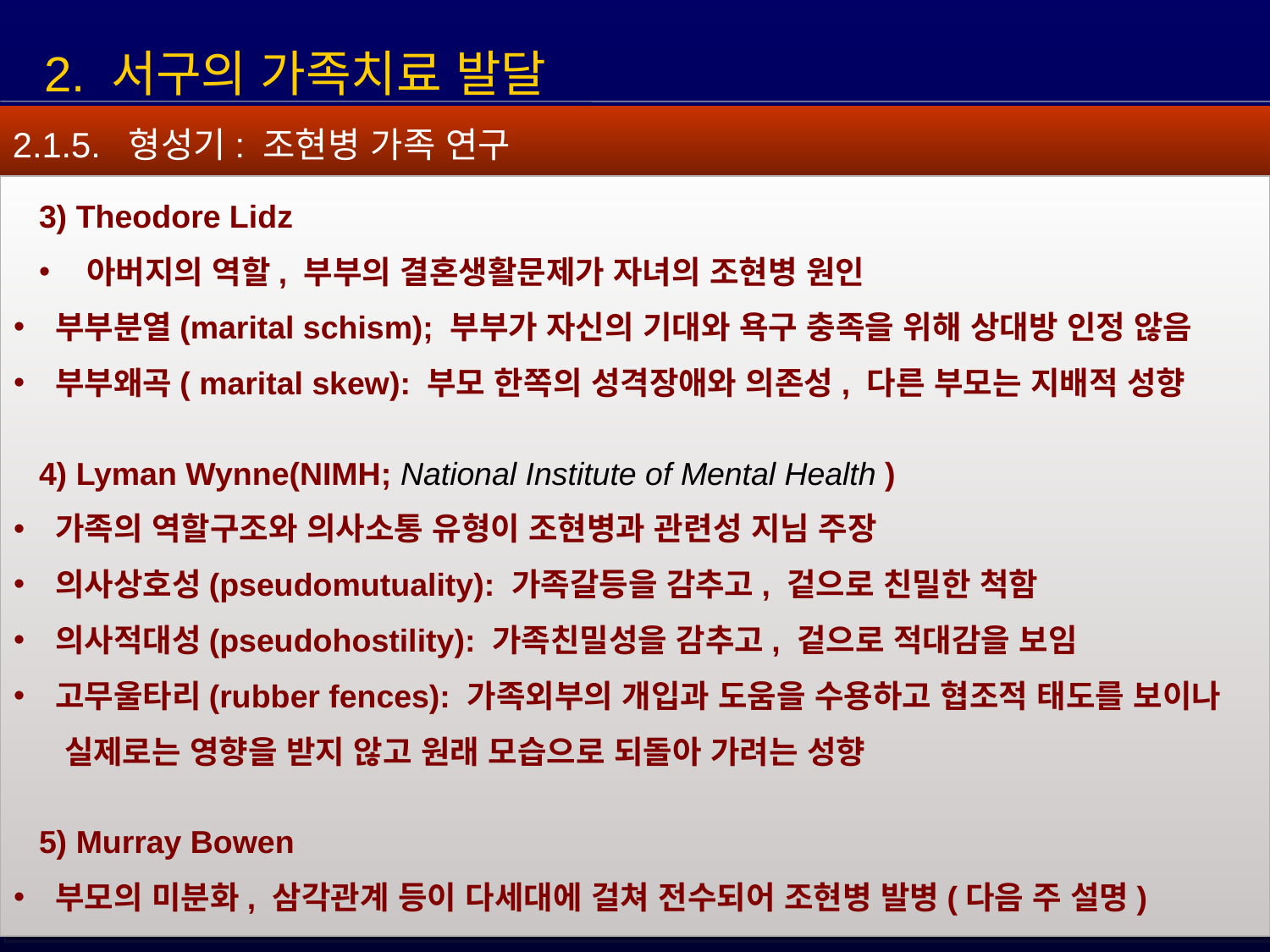

2. 서구의 가족치료 발달

2.1.5.  형성기: 조현병 가족 연구
3) Theodore Lidz
아버지의 역할, 부부의 결혼생활문제가 자녀의 조현병 원인
 부부분열(marital schism); 부부가 자신의 기대와 욕구 충족을 위해 상대방 인정 않음
 부부왜곡( marital skew): 부모 한쪽의 성격장애와 의존성, 다른 부모는 지배적 성향

4) Lyman Wynne(NIMH; National Institute of Mental Health )
 가족의 역할구조와 의사소통 유형이 조현병과 관련성 지님 주장
 의사상호성(pseudomutuality): 가족갈등을 감추고, 겉으로 친밀한 척함
 의사적대성(pseudohostility): 가족친밀성을 감추고, 겉으로 적대감을 보임
 고무울타리(rubber fences): 가족외부의 개입과 도움을 수용하고 협조적 태도를 보이나
  실제로는 영향을 받지 않고 원래 모습으로 되돌아 가려는 성향

5) Murray Bowen
 부모의 미분화, 삼각관계 등이 다세대에 걸쳐 전수되어 조현병 발병(다음 주 설명)